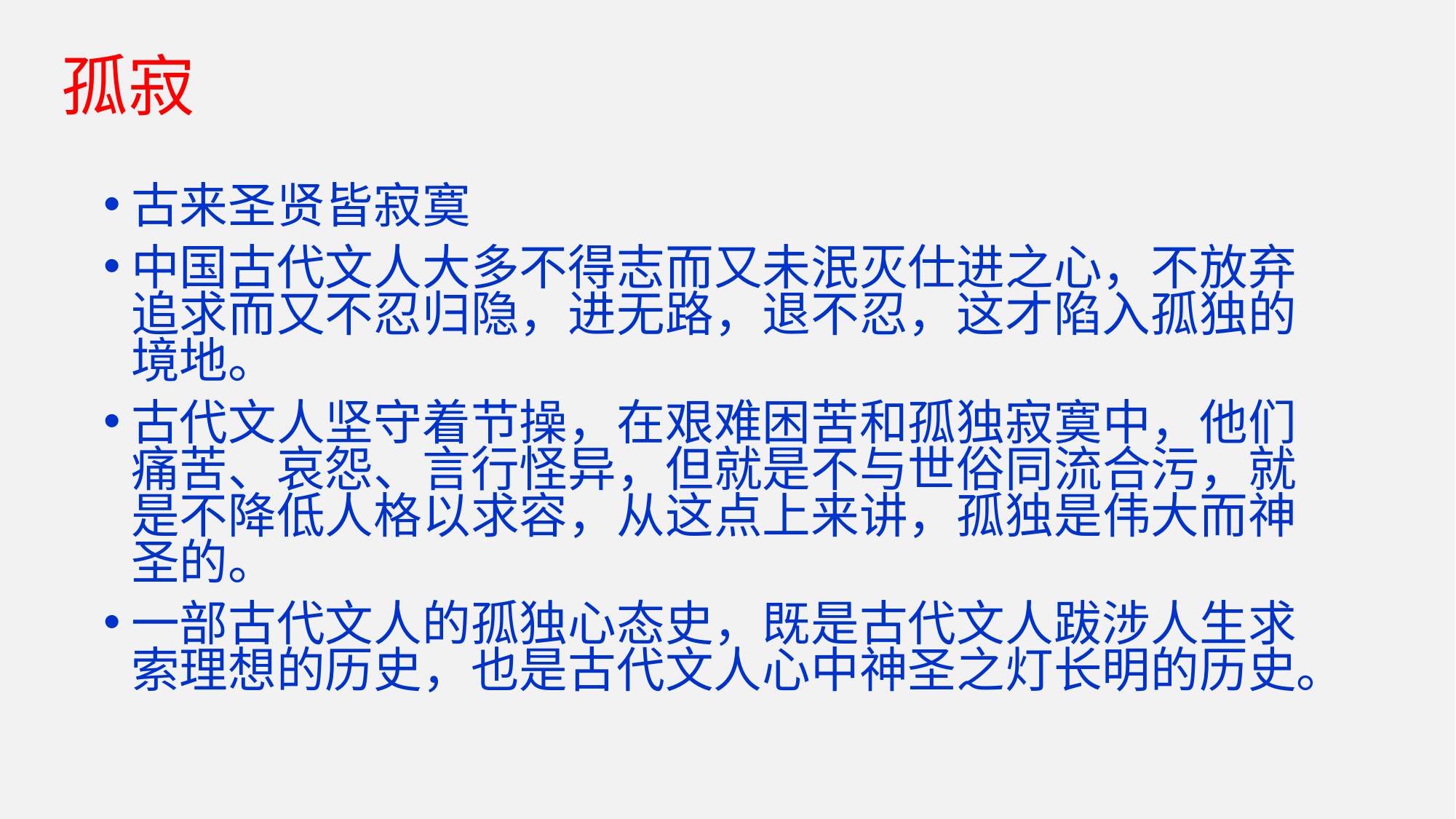

# 孤寂
古来圣贤皆寂寞
中国古代文人大多不得志而又未泯灭仕进之心，不放弃追求而又不忍归隐，进无路，退不忍，这才陷入孤独的境地。
古代文人坚守着节操，在艰难困苦和孤独寂寞中，他们痛苦、哀怨、言行怪异，但就是不与世俗同流合污，就是不降低人格以求容，从这点上来讲，孤独是伟大而神圣的。
一部古代文人的孤独心态史，既是古代文人跋涉人生求索理想的历史，也是古代文人心中神圣之灯长明的历史。